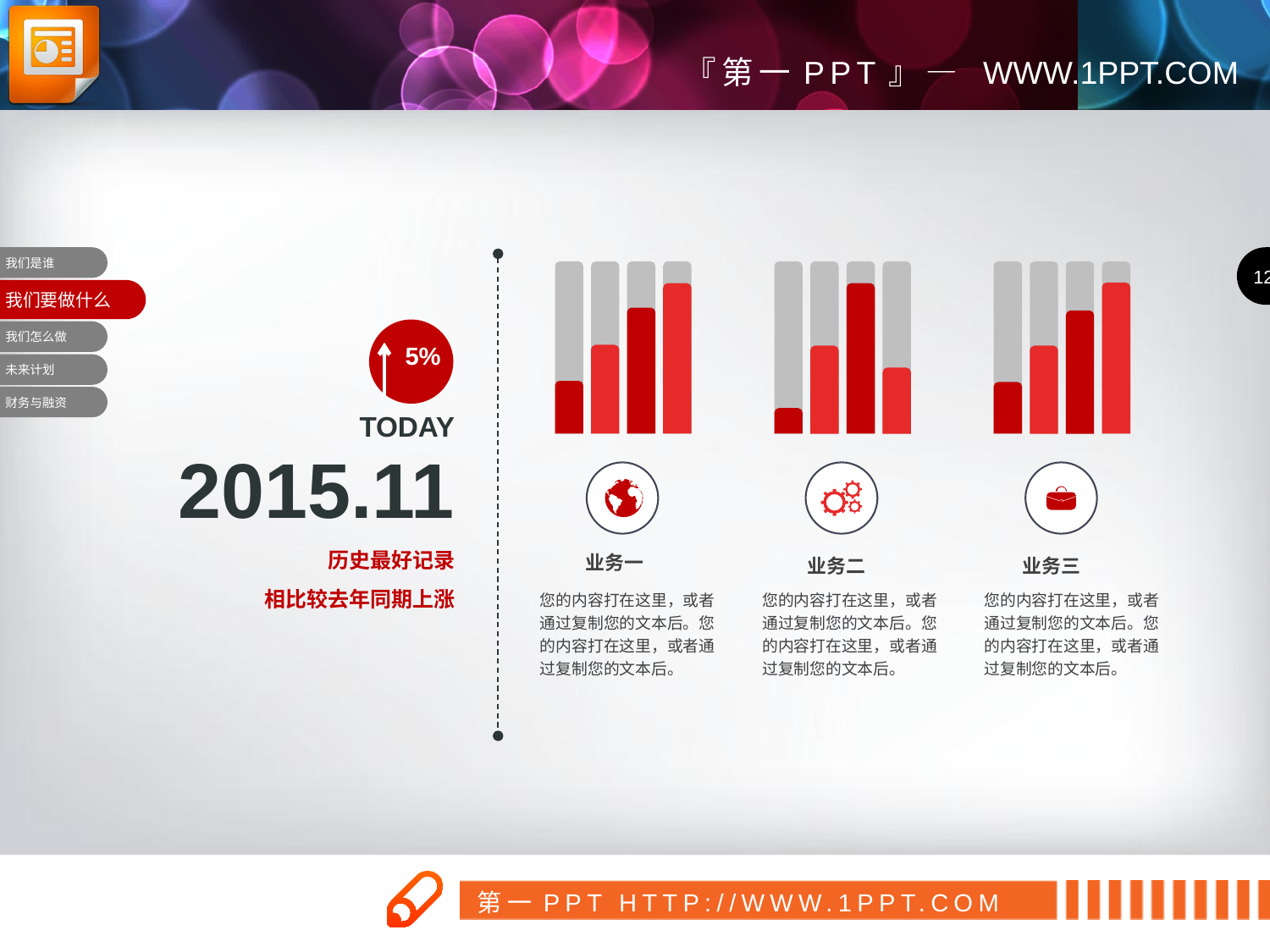

我们是谁

12

我们要做什么

我们怎么做
5%

未来计划

财务与融资
TODAY

2015.11

历史最好记录
业务一
业务二
业务三
相比较去年同期上涨
您的内容打在这里，或者通过复制您的文本后。您的内容打在这里，或者通过复制您的文本后。
您的内容打在这里，或者通过复制您的文本后。您的内容打在这里，或者通过复制您的文本后。
您的内容打在这里，或者通过复制您的文本后。您的内容打在这里，或者通过复制您的文本后。